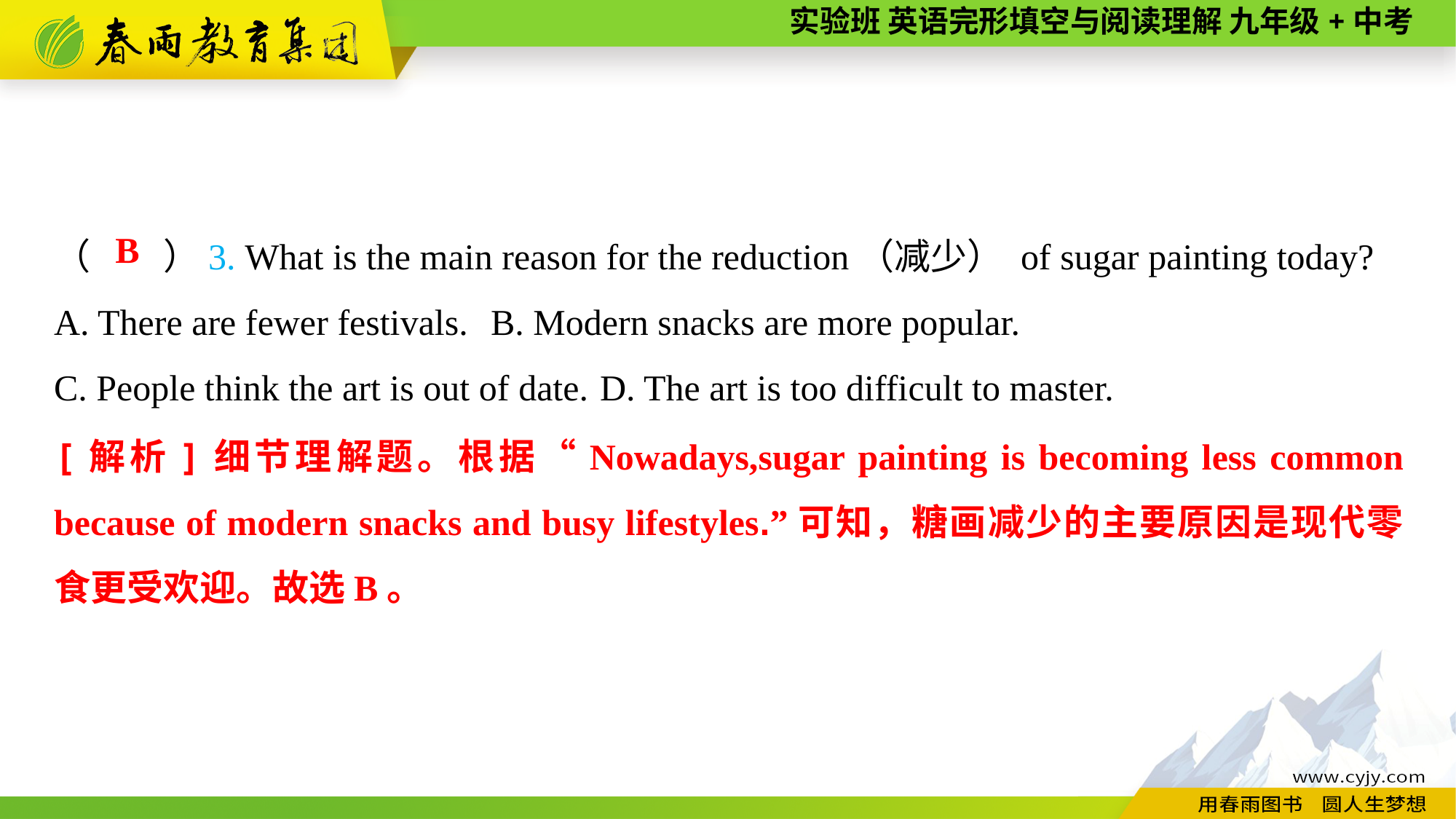

（　　）3. What is the main reason for the reduction（减少） of sugar painting today?
A. There are fewer festivals.	B. Modern snacks are more popular.
C. People think the art is out of date.	D. The art is too difficult to master.
B
[解析]细节理解题。根据“Nowadays,sugar painting is becoming less common because of modern snacks and busy lifestyles.”可知，糖画减少的主要原因是现代零食更受欢迎。故选B。